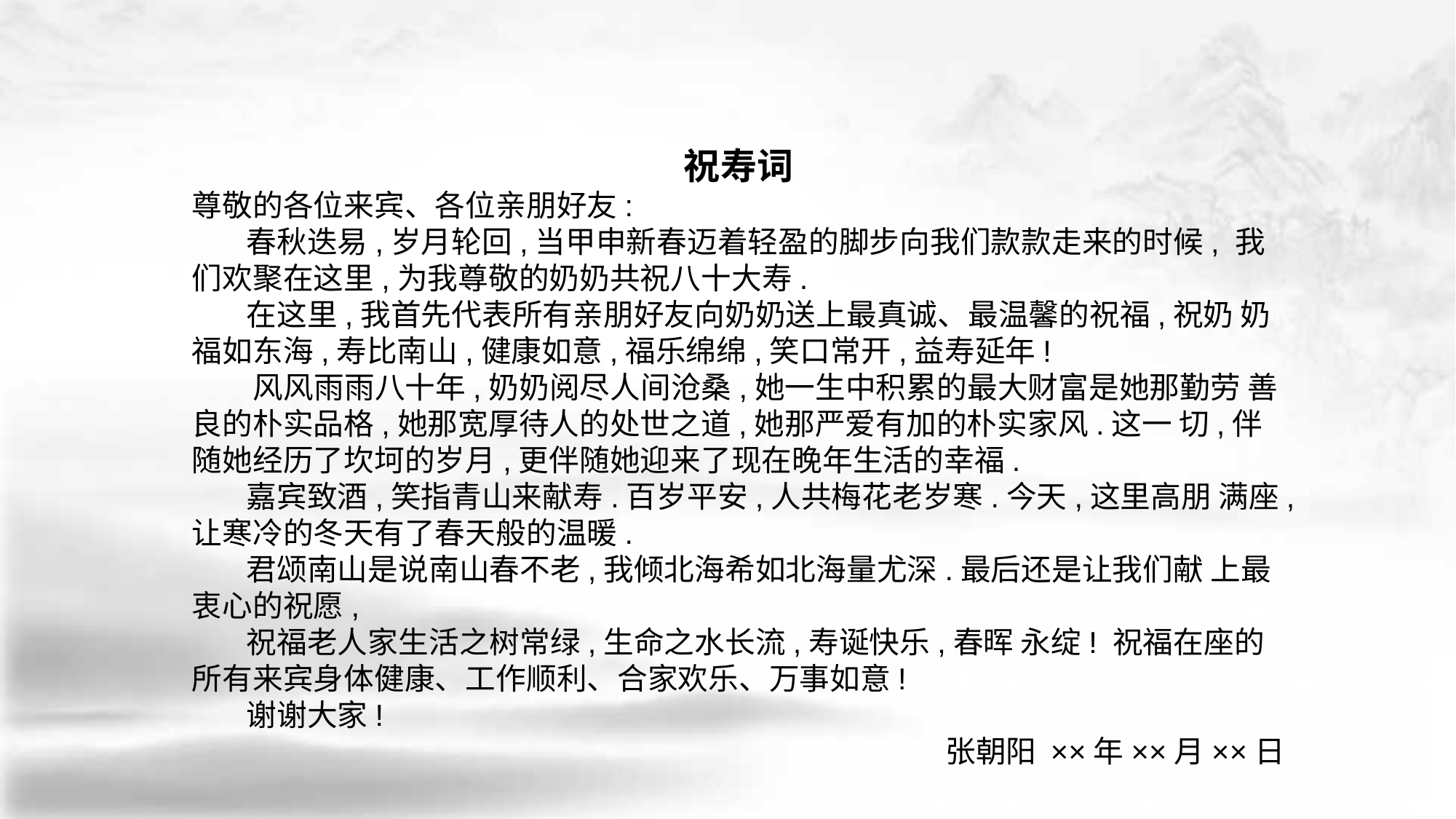

祝寿词
尊敬的各位来宾、各位亲朋好友:
       春秋迭易,岁月轮回,当甲申新春迈着轻盈的脚步向我们款款走来的时候, 我们欢聚在这里,为我尊敬的奶奶共祝八十大寿.
       在这里,我首先代表所有亲朋好友向奶奶送上最真诚、最温馨的祝福,祝奶 奶福如东海,寿比南山,健康如意,福乐绵绵,笑口常开,益寿延年!
        风风雨雨八十年,奶奶阅尽人间沧桑,她一生中积累的最大财富是她那勤劳 善良的朴实品格,她那宽厚待人的处世之道,她那严爱有加的朴实家风.这一 切,伴随她经历了坎坷的岁月,更伴随她迎来了现在晚年生活的幸福.
       嘉宾致酒,笑指青山来献寿.百岁平安,人共梅花老岁寒.今天,这里高朋 满座,让寒冷的冬天有了春天般的温暖.
       君颂南山是说南山春不老,我倾北海希如北海量尤深.最后还是让我们献 上最衷心的祝愿,
       祝福老人家生活之树常绿,生命之水长流,寿诞快乐,春晖 永绽! 祝福在座的所有来宾身体健康、工作顺利、合家欢乐、万事如意!
       谢谢大家!
张朝阳 ××年××月××日